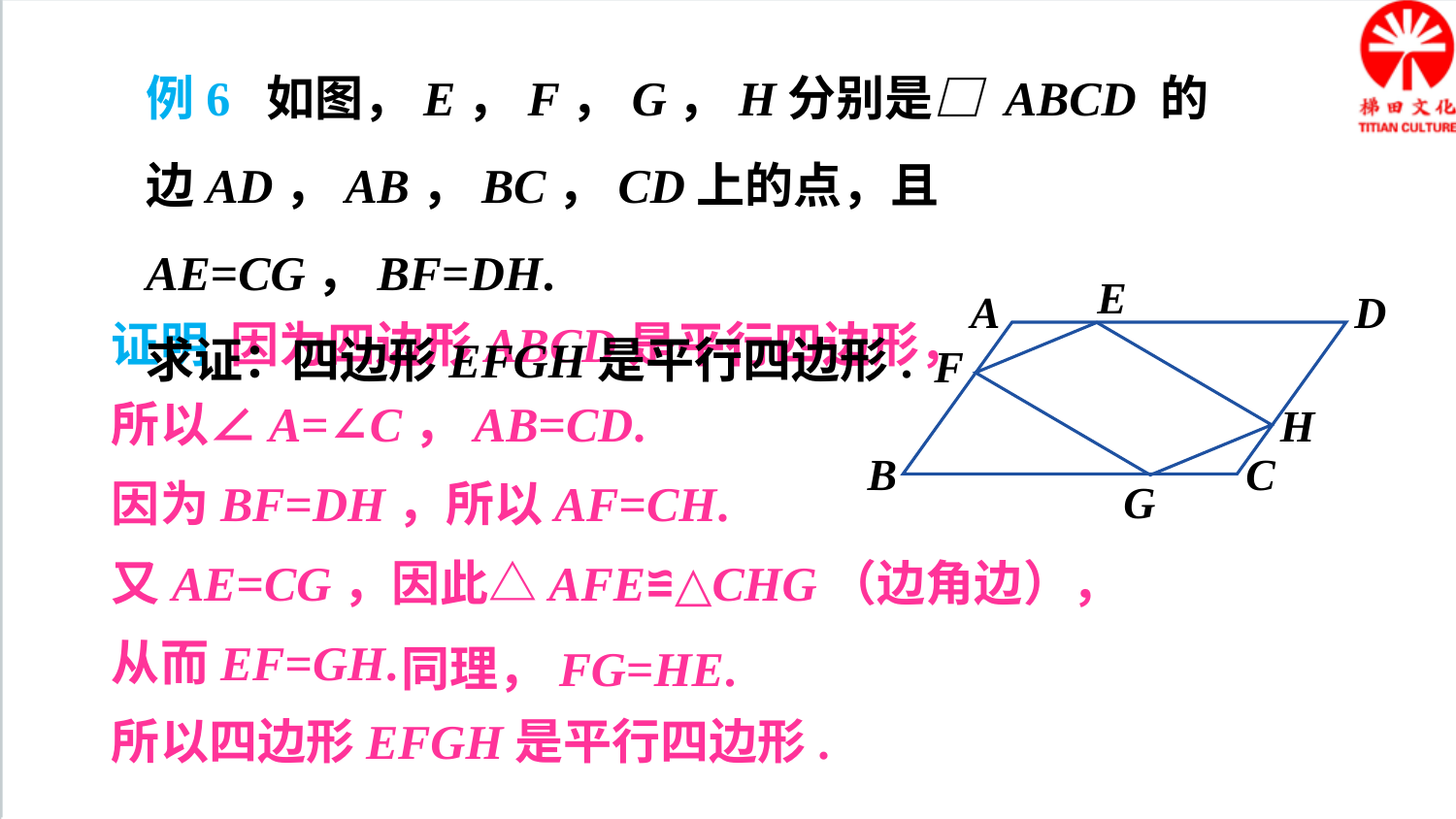

例6  如图，E，F，G，H分别是□ ABCD 的边AD，AB，BC，CD上的点，且AE=CG，BF=DH.
求证：四边形EFGH是平行四边形.
E
A
D

F
H
B
C
G
证明  因为四边形ABCD是平行四边形，
所以∠A=∠C，AB=CD.
因为BF=DH，所以AF=CH.
又AE=CG，因此△AFE≌△CHG（边角边），
从而EF=GH.
所以四边形EFGH是平行四边形.
同理，FG=HE.